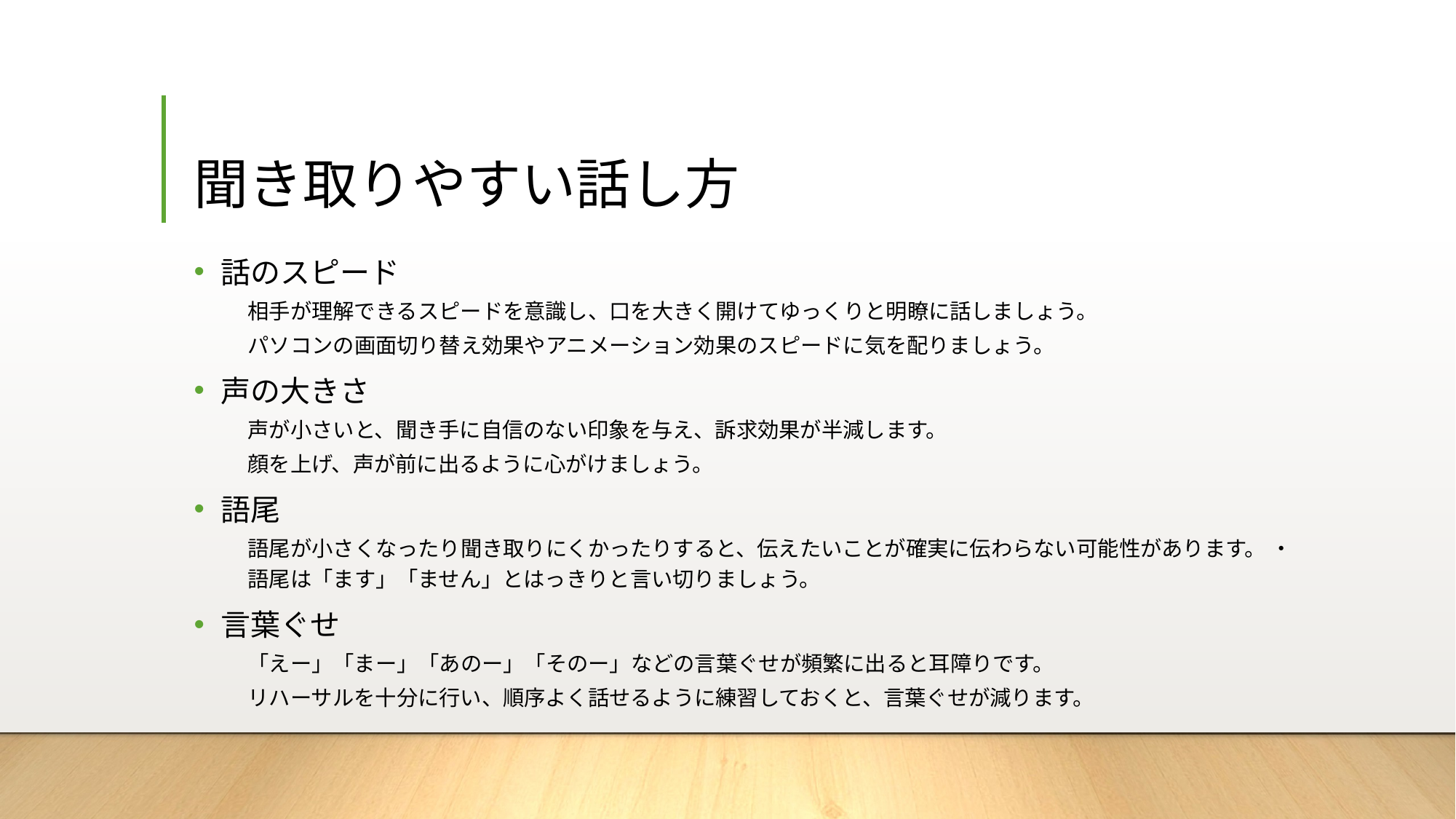

# 聞き取りやすい話し方
話のスピード
相手が理解できるスピードを意識し、口を大きく開けてゆっくりと明瞭に話しましょう。
パソコンの画面切り替え効果やアニメーション効果のスピードに気を配りましょう。
声の大きさ
声が小さいと、聞き手に自信のない印象を与え、訴求効果が半減します。
顔を上げ、声が前に出るように心がけましょう。
語尾
語尾が小さくなったり聞き取りにくかったりすると、伝えたいことが確実に伝わらない可能性があります。 ・語尾は「ます」「ません」とはっきりと言い切りましょう。
言葉ぐせ
「えー」「まー」「あのー」「そのー」などの言葉ぐせが頻繁に出ると耳障りです。
リハーサルを十分に行い、順序よく話せるように練習しておくと、言葉ぐせが減ります。